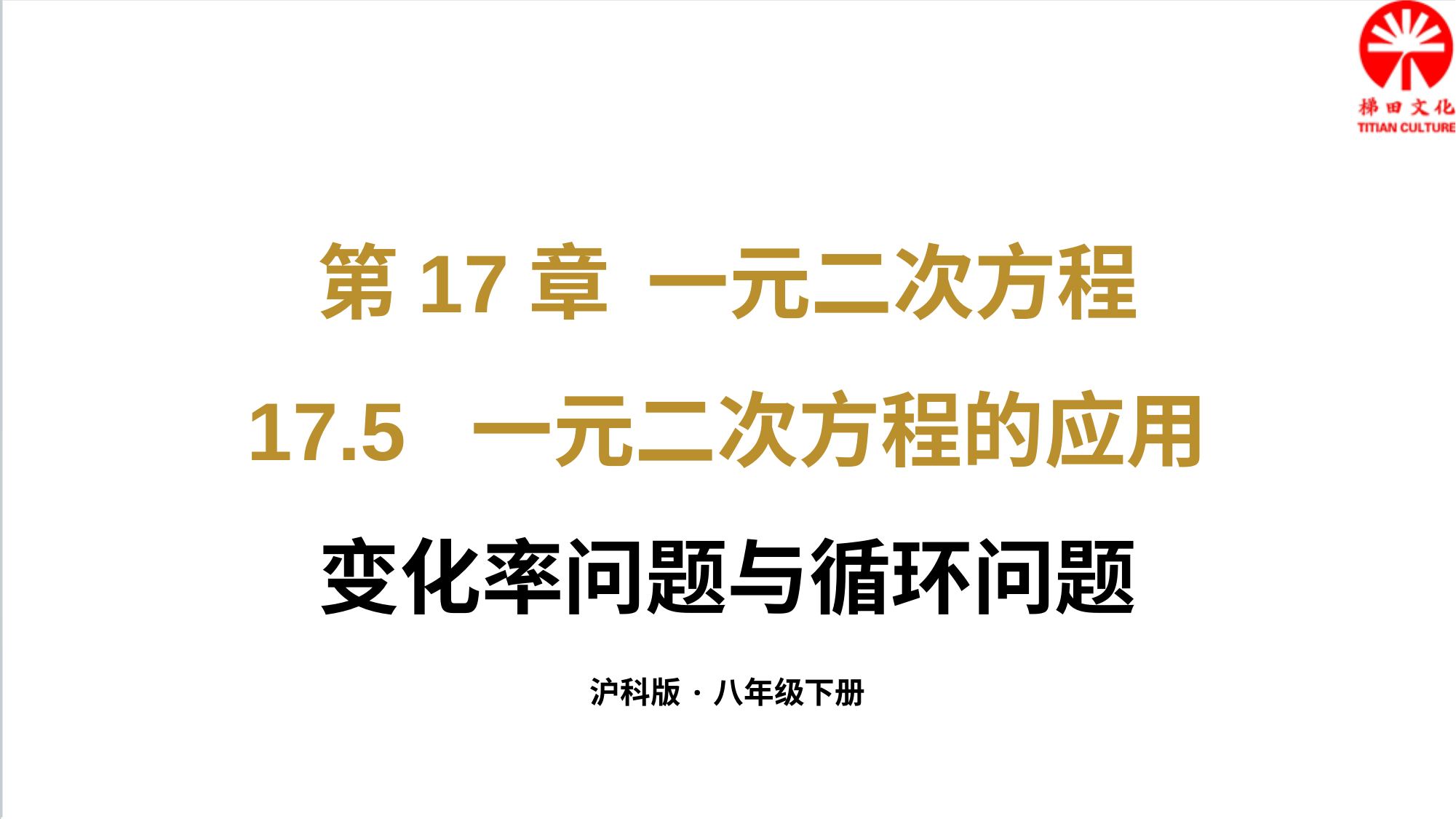

第17章  一元二次方程
17.5  一元二次方程的应用
变化率问题与循环问题
沪科版·八年级下册